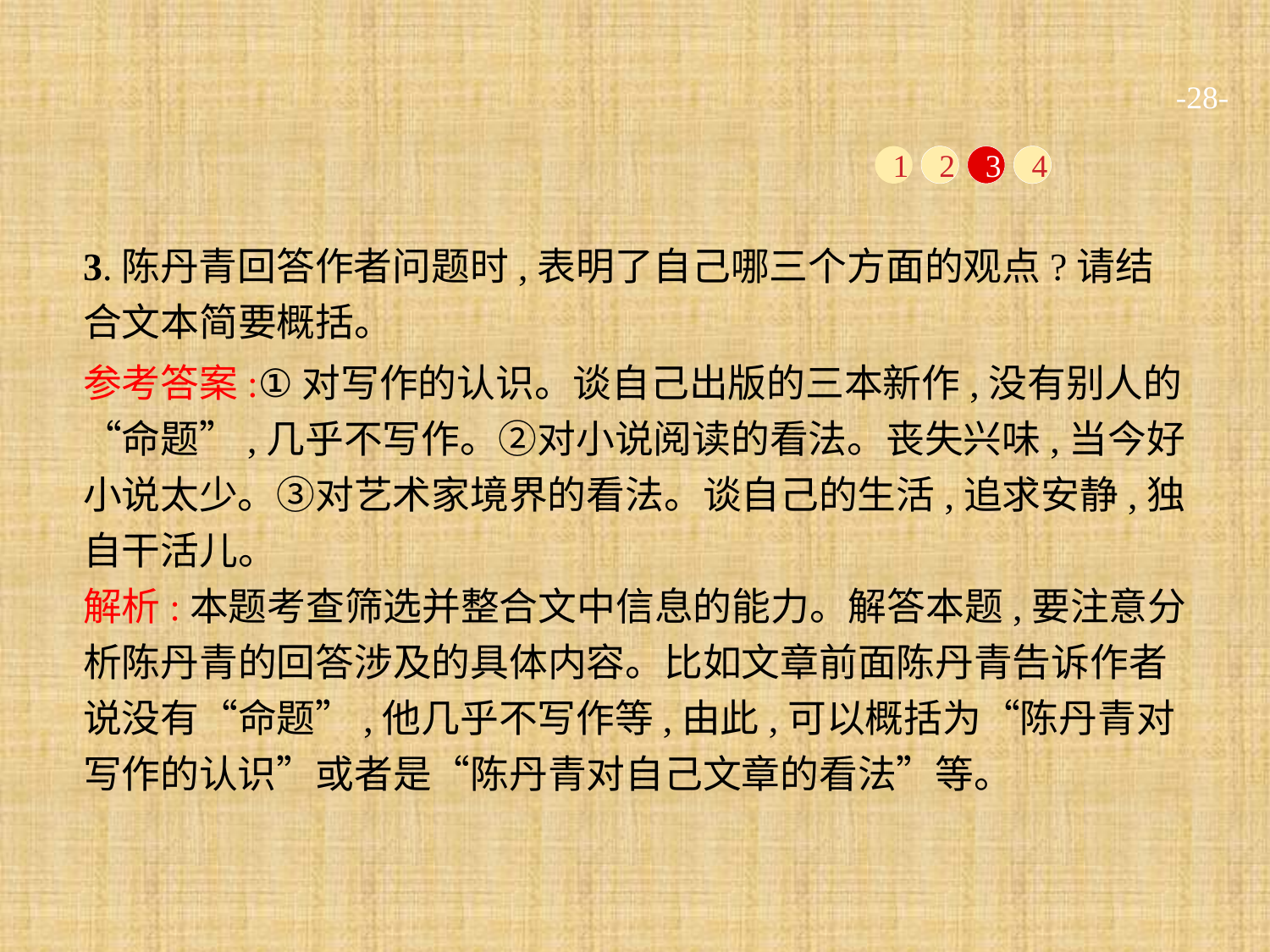

-28-
1
2
3
4
3.陈丹青回答作者问题时,表明了自己哪三个方面的观点?请结合文本简要概括。
参考答案:①对写作的认识。谈自己出版的三本新作,没有别人的“命题”,几乎不写作。②对小说阅读的看法。丧失兴味,当今好小说太少。③对艺术家境界的看法。谈自己的生活,追求安静,独自干活儿。
解析:本题考查筛选并整合文中信息的能力。解答本题,要注意分析陈丹青的回答涉及的具体内容。比如文章前面陈丹青告诉作者说没有“命题”,他几乎不写作等,由此,可以概括为“陈丹青对写作的认识”或者是“陈丹青对自己文章的看法”等。